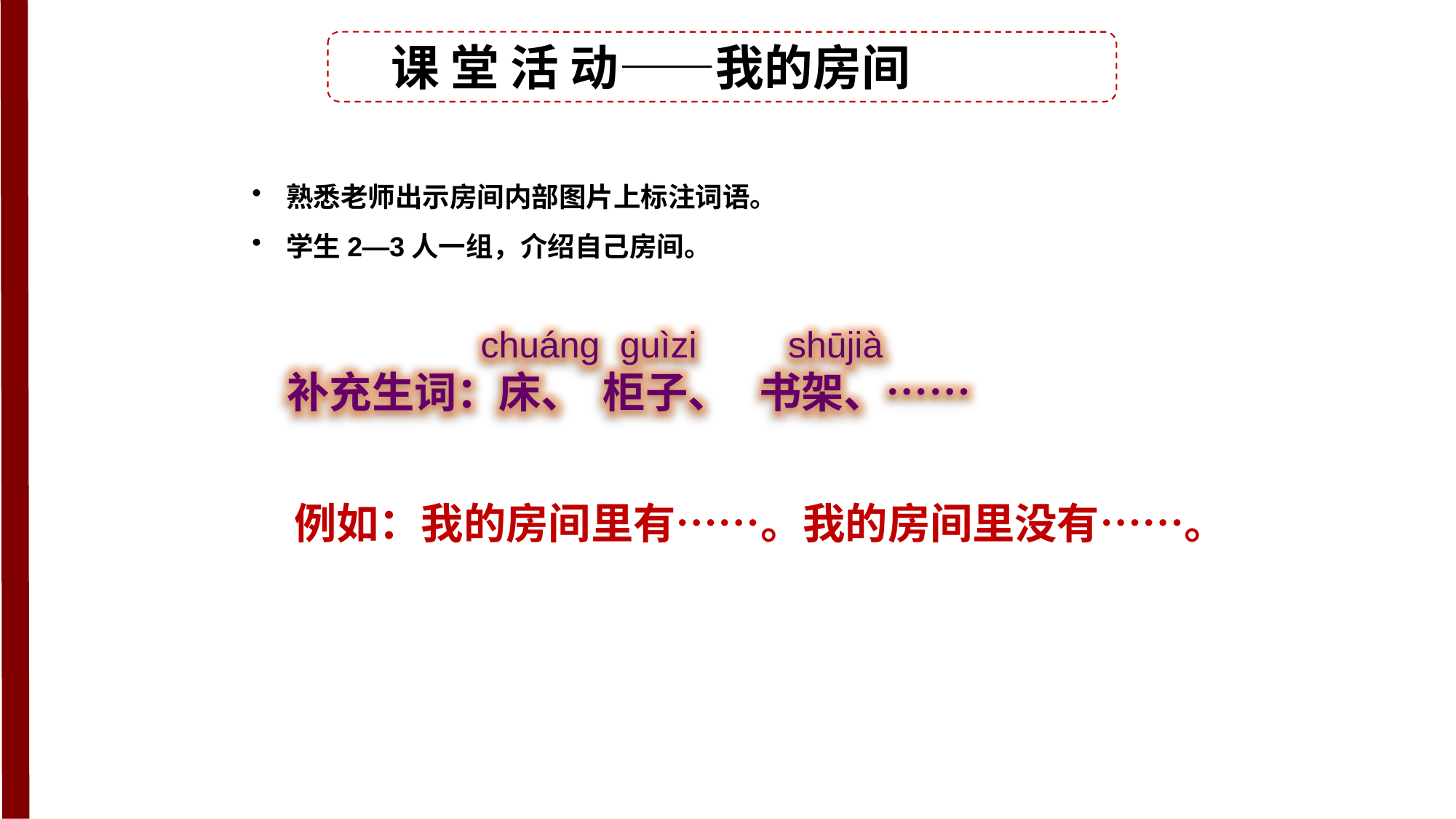

课 堂 活 动——我的房间

熟悉老师出示房间内部图片上标注词语。
学生2—3人一组，介绍自己房间。
                   chuánɡ  ɡuìzi         shūjià
补充生词：床、  柜子、   书架、……
例如：我的房间里有……。我的房间里没有……。